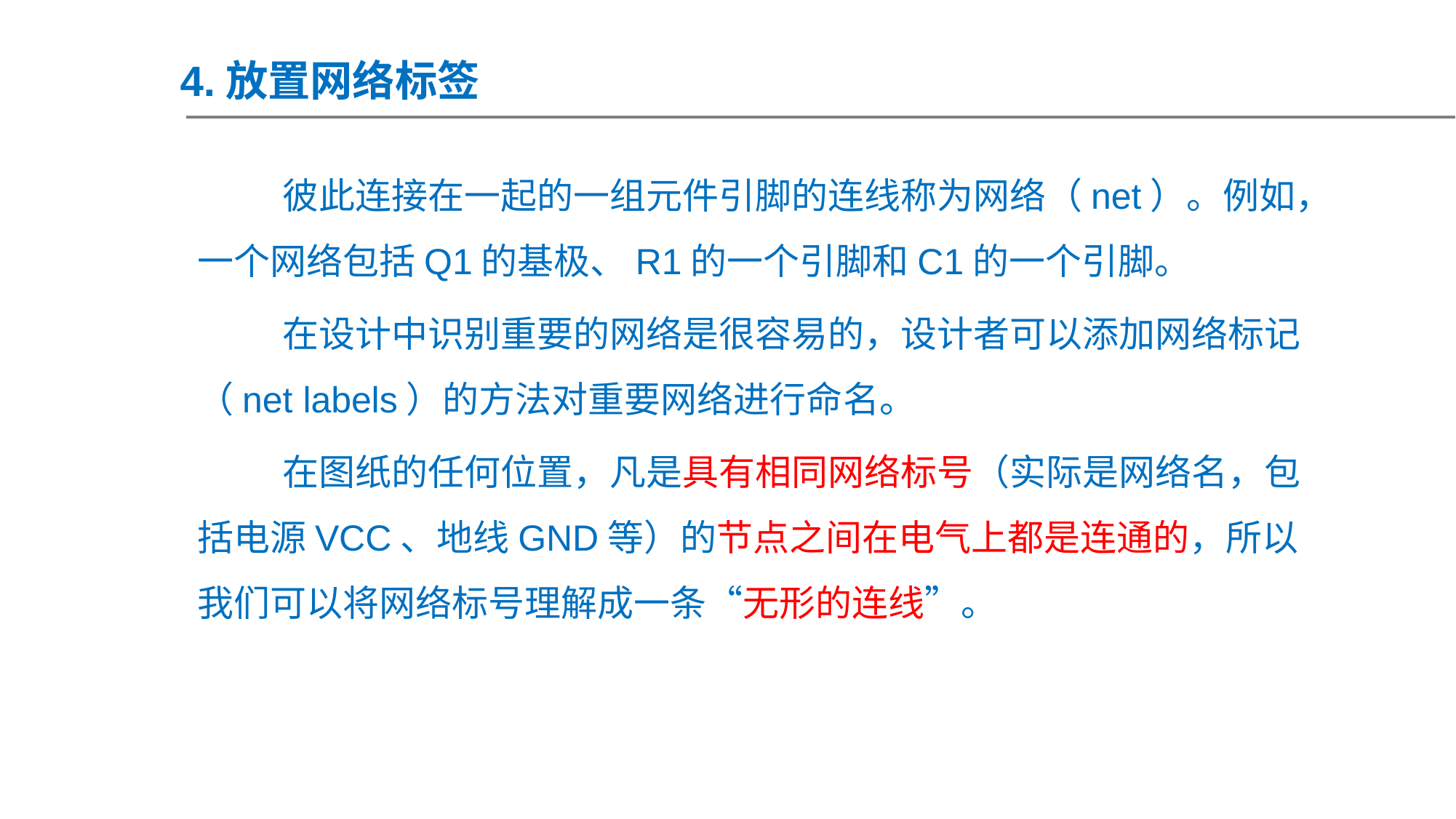

4.放置网络标签
彼此连接在一起的一组元件引脚的连线称为网络（net）。例如，一个网络包括Q1的基极、R1的一个引脚和C1的一个引脚。
在设计中识别重要的网络是很容易的，设计者可以添加网络标记（net labels）的方法对重要网络进行命名。
在图纸的任何位置，凡是具有相同网络标号（实际是网络名，包括电源VCC、地线GND等）的节点之间在电气上都是连通的，所以我们可以将网络标号理解成一条“无形的连线”。